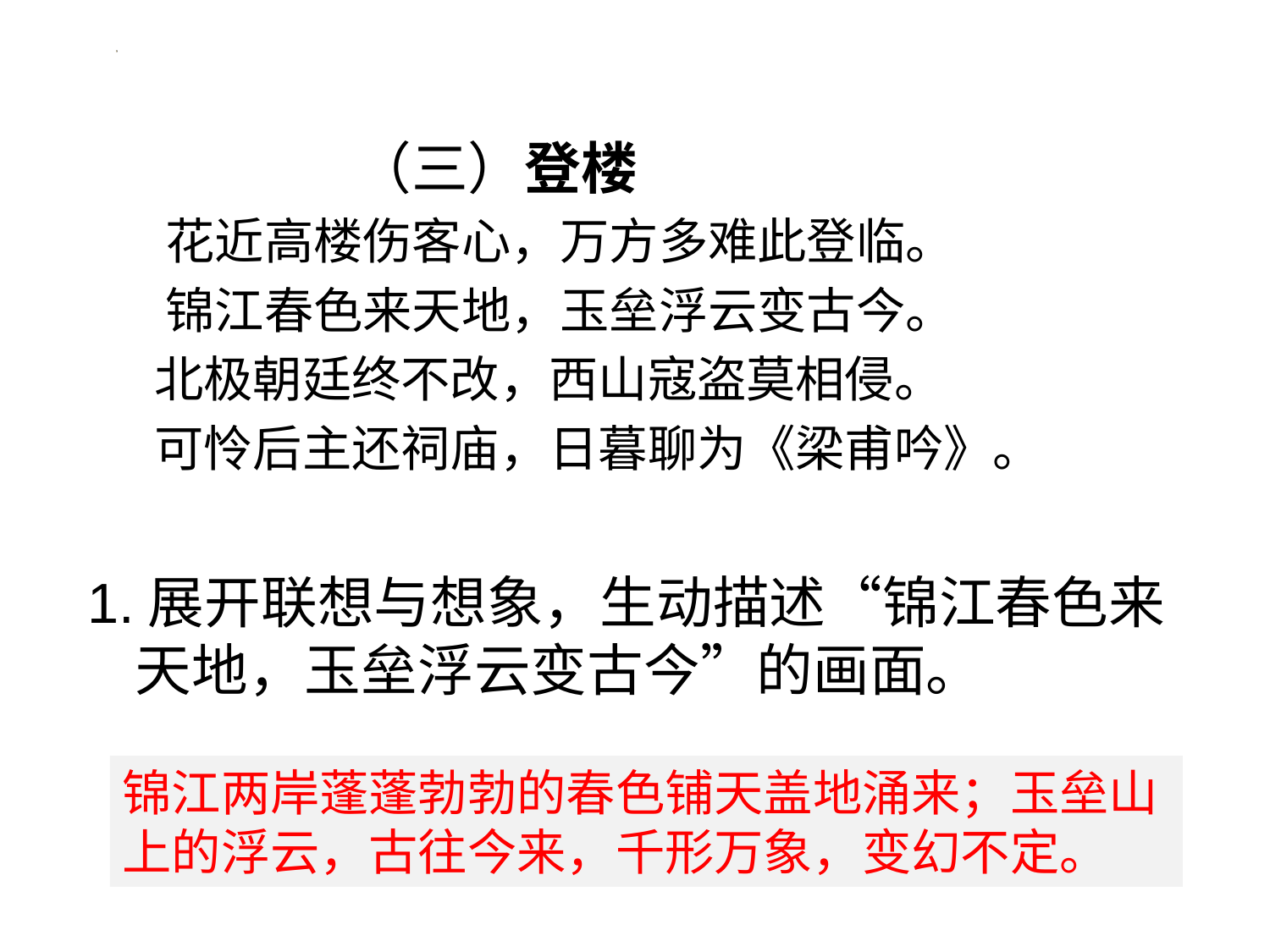

（三）登楼
      花近高楼伤客心，万方多难此登临。
      锦江春色来天地，玉垒浮云变古今。
     北极朝廷终不改，西山寇盗莫相侵。
     可怜后主还祠庙，日暮聊为《梁甫吟》。

1.展开联想与想象，生动描述“锦江春色来天地，玉垒浮云变古今”的画面。
锦江两岸蓬蓬勃勃的春色铺天盖地涌来；玉垒山上的浮云，古往今来，千形万象，变幻不定。